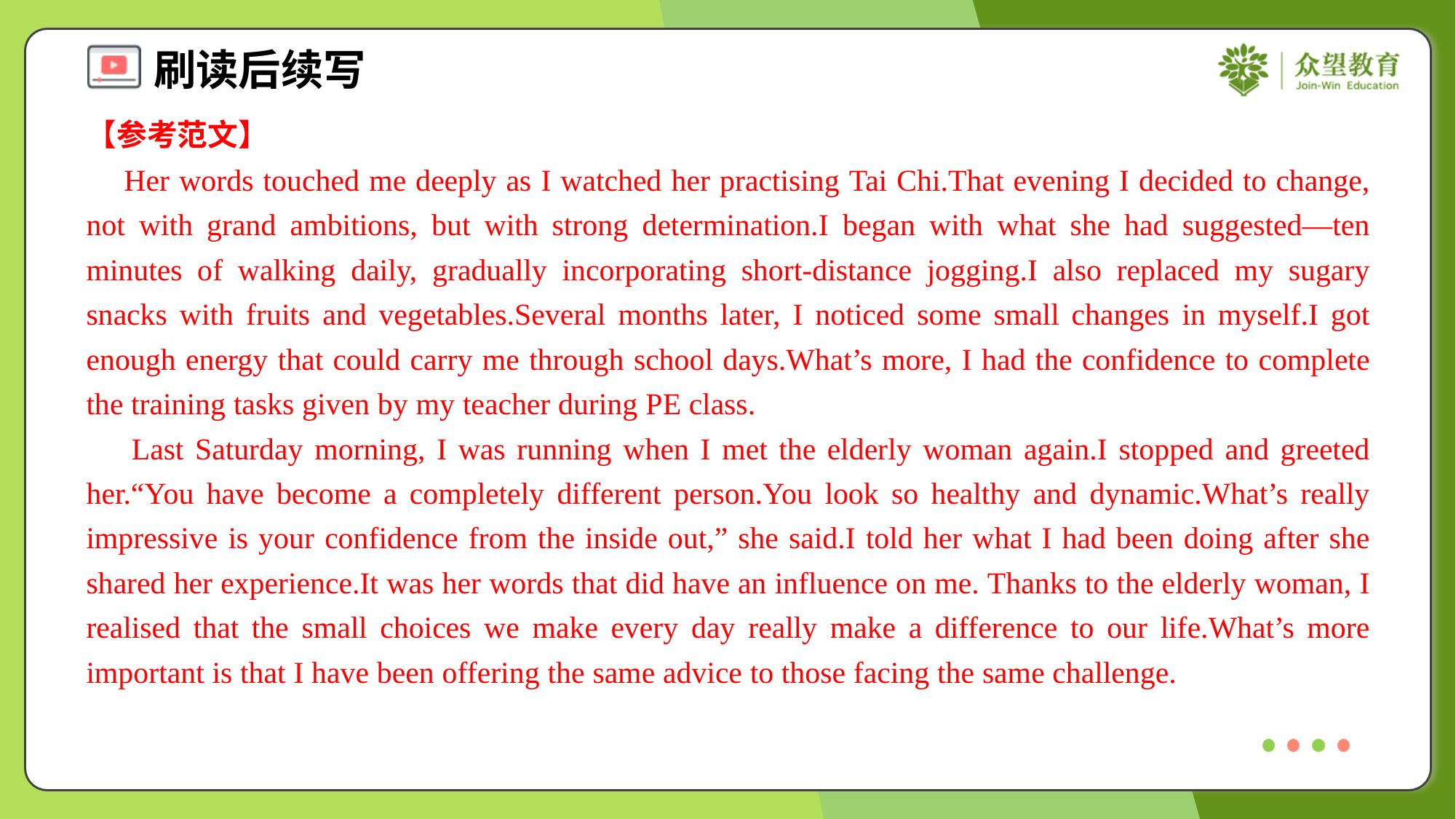

【参考范文】
    Her words touched me deeply as I watched her practising Tai Chi.That evening I decided to change, not with grand ambitions, but with strong determination.I began with what she had suggested—ten minutes of walking daily, gradually incorporating short-distance jogging.I also replaced my sugary snacks with fruits and vegetables.Several months later, I noticed some small changes in myself.I got enough energy that could carry me through school days.What’s more, I had the confidence to complete the training tasks given by my teacher during PE class.
    Last Saturday morning, I was running when I met the elderly woman again.I stopped and greeted her.“You have become a completely different person.You look so healthy and dynamic.What’s really impressive is your confidence from the inside out,” she said.I told her what I had been doing after she shared her experience.It was her words that did have an influence on me. Thanks to the elderly woman, I realised that the small choices we make every day really make a difference to our life.What’s more important is that I have been offering the same advice to those facing the same challenge.